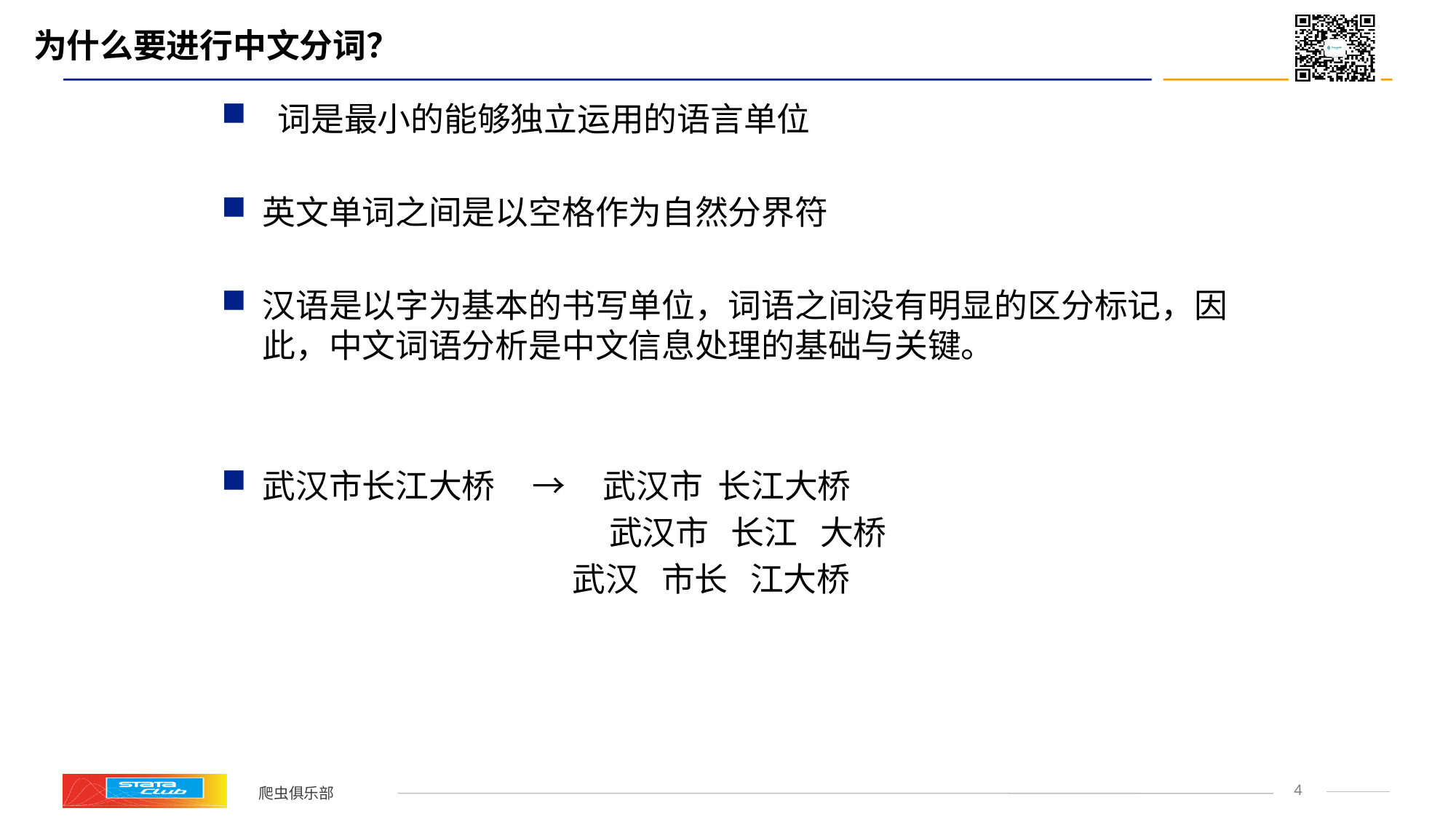

# 为什么要进行中文分词？
 词是最小的能够独立运用的语言单位

英文单词之间是以空格作为自然分界符

汉语是以字为基本的书写单位，词语之间没有明显的区分标记，因此，中文词语分析是中文信息处理的基础与关键。

武汉市长江大桥     →     武汉市  长江大桥
			       武汉市   长江   大桥
                                              武汉   市长   江大桥